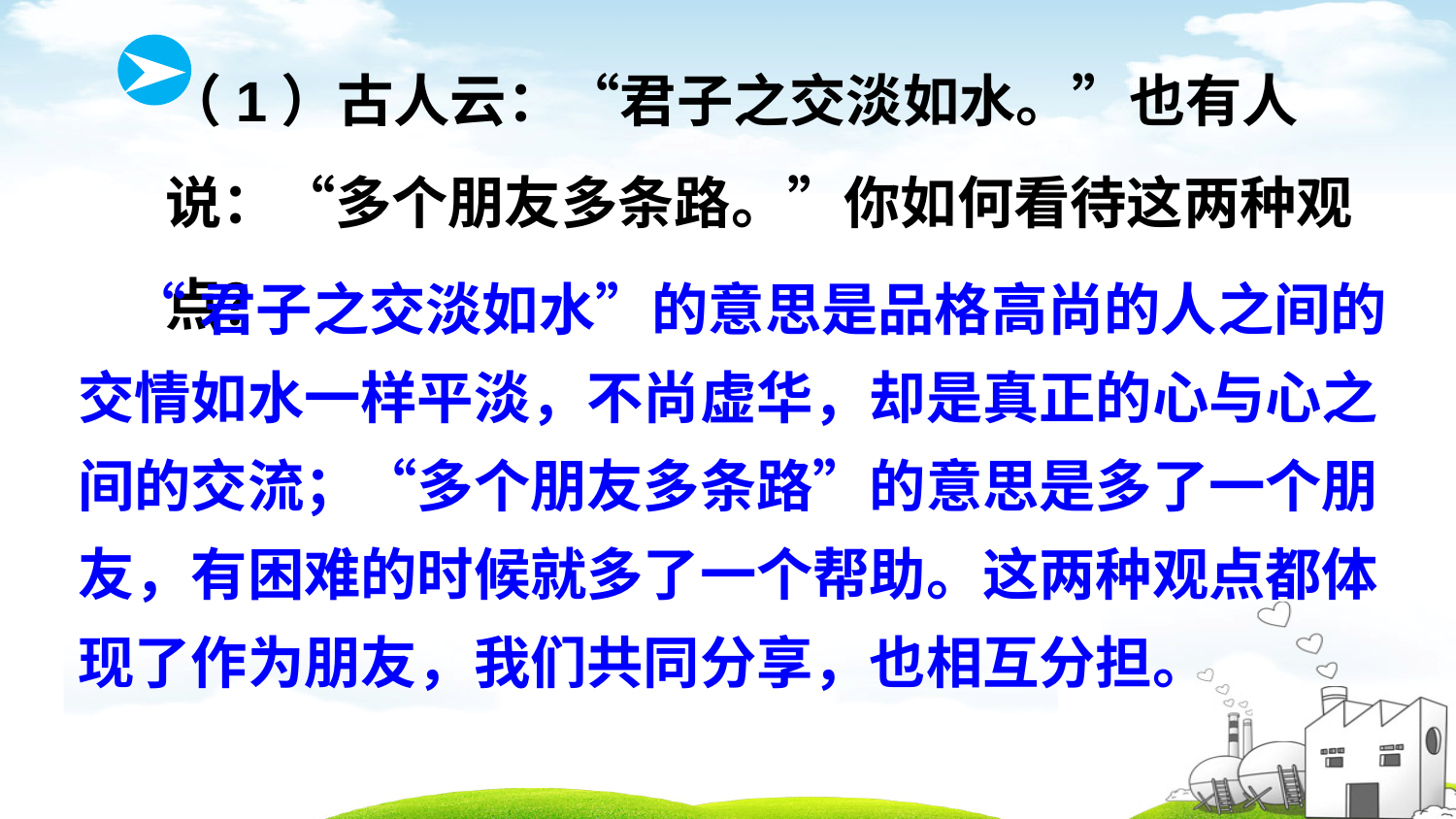

（1）古人云：“君子之交淡如水。”也有人说：“多个朋友多条路。”你如何看待这两种观点？

    “君子之交淡如水”的意思是品格高尚的人之间的交情如水一样平淡，不尚虚华，却是真正的心与心之间的交流；“多个朋友多条路”的意思是多了一个朋友，有困难的时候就多了一个帮助。这两种观点都体现了作为朋友，我们共同分享，也相互分担。